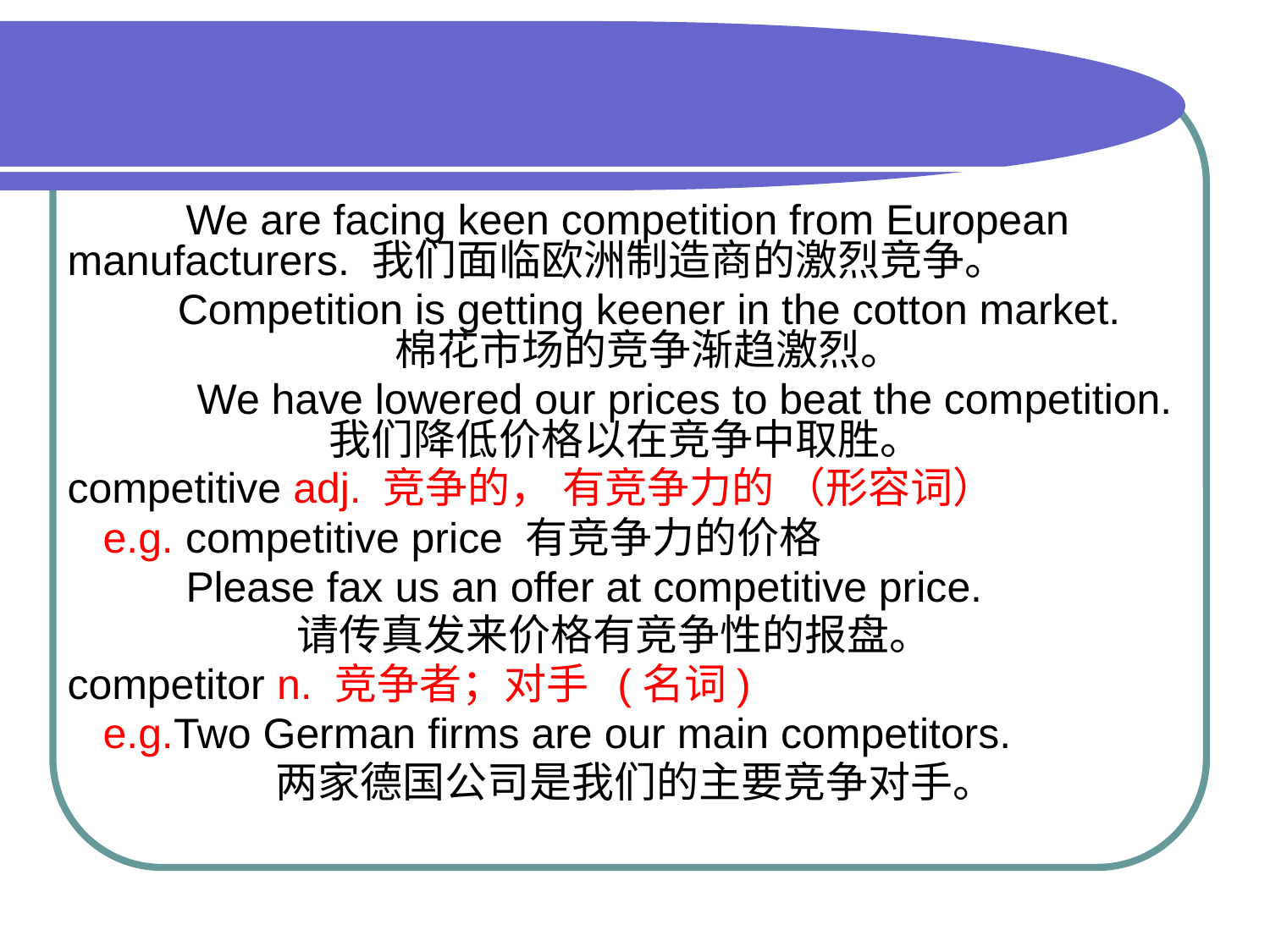

#
          We are facing keen competition from European manufacturers. 我们面临欧洲制造商的激烈竞争。
         Competition is getting keener in the cotton market.         棉花市场的竞争渐趋激烈。
          We have lowered our prices to beat the competition. 我们降低价格以在竞争中取胜。
competitive adj. 竞争的， 有竞争力的 （形容词）
   e.g. competitive price 有竞争力的价格
          Please fax us an offer at competitive price.
                       请传真发来价格有竞争性的报盘。
competitor n. 竞争者；对手  (名词)
   e.g.Two German firms are our main competitors.
 两家德国公司是我们的主要竞争对手。